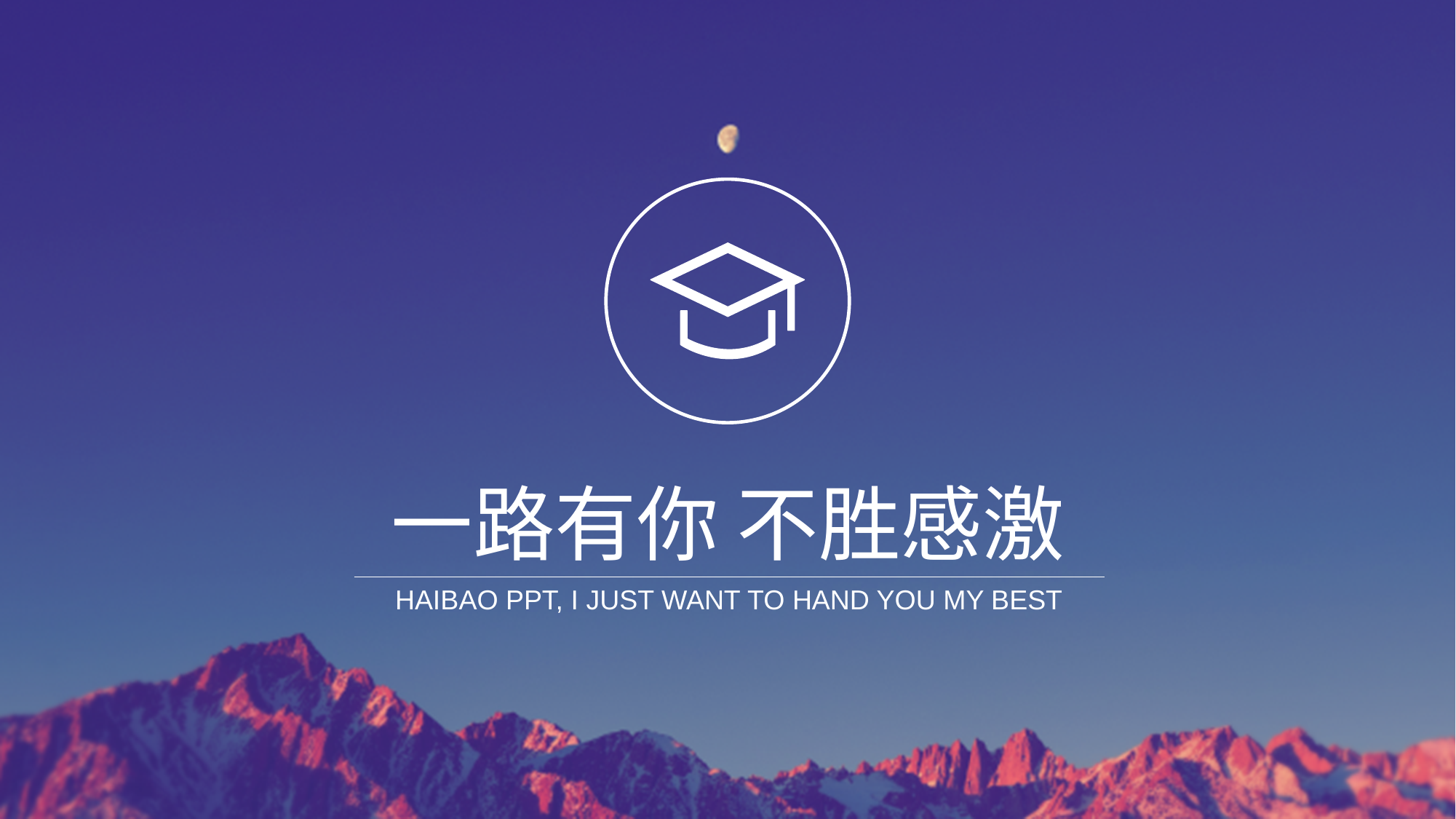

一路有你 不胜感激
HAIBAO PPT, I JUST WANT TO HAND YOU MY BEST